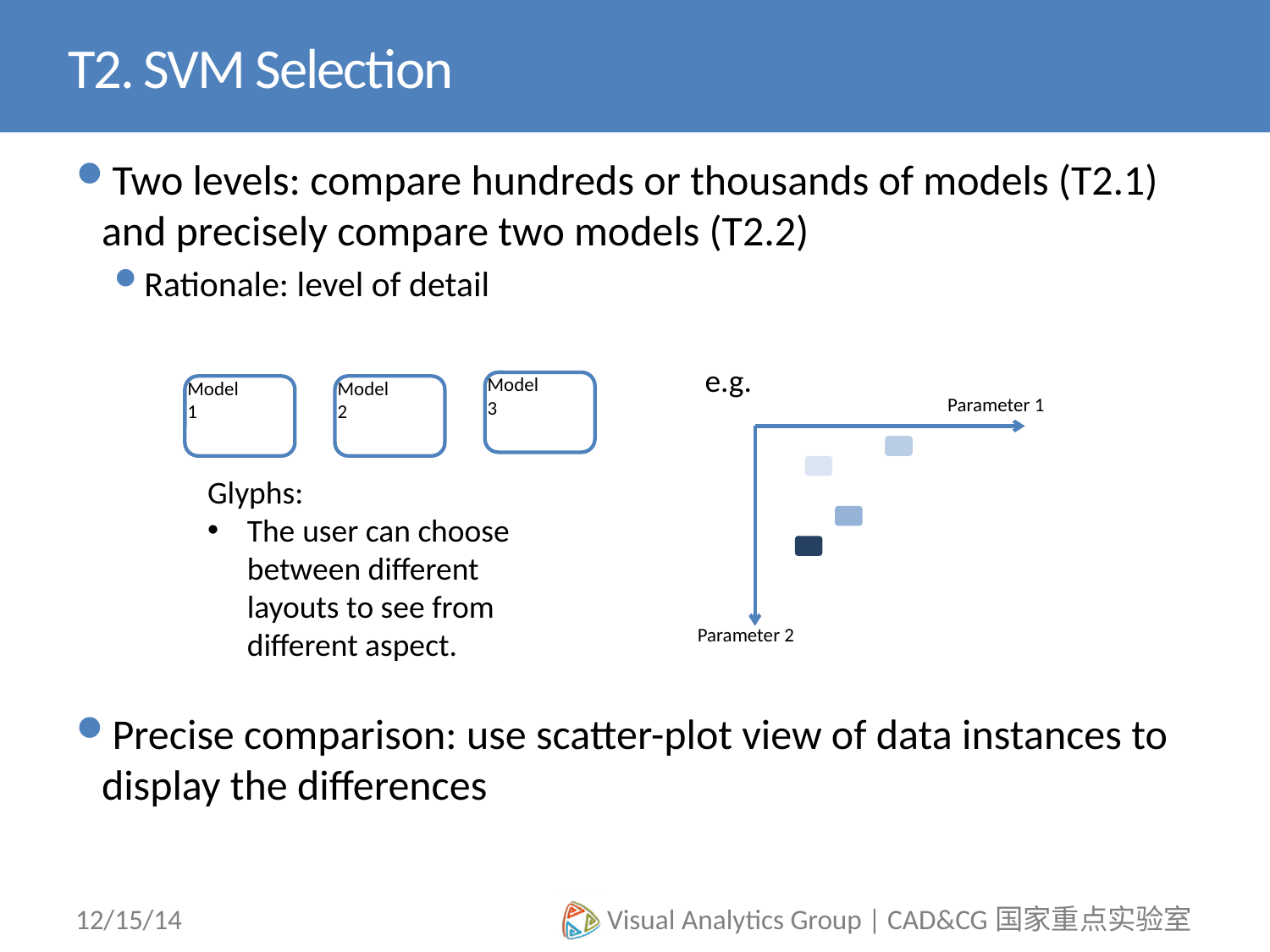

# T2. SVM Selection
Two levels: compare hundreds or thousands of models (T2.1) and precisely compare two models (T2.2)
Rationale: level of detail

Precise comparison: use scatter-plot view of data instances to display the differences
e.g.
Model 3

Model 1

Model 2

Parameter 1

Parameter 2
Glyphs:
The user can choose between different layouts to see from different aspect.
12/15/14
Visual Analytics Group | CAD&CG国家重点实验室